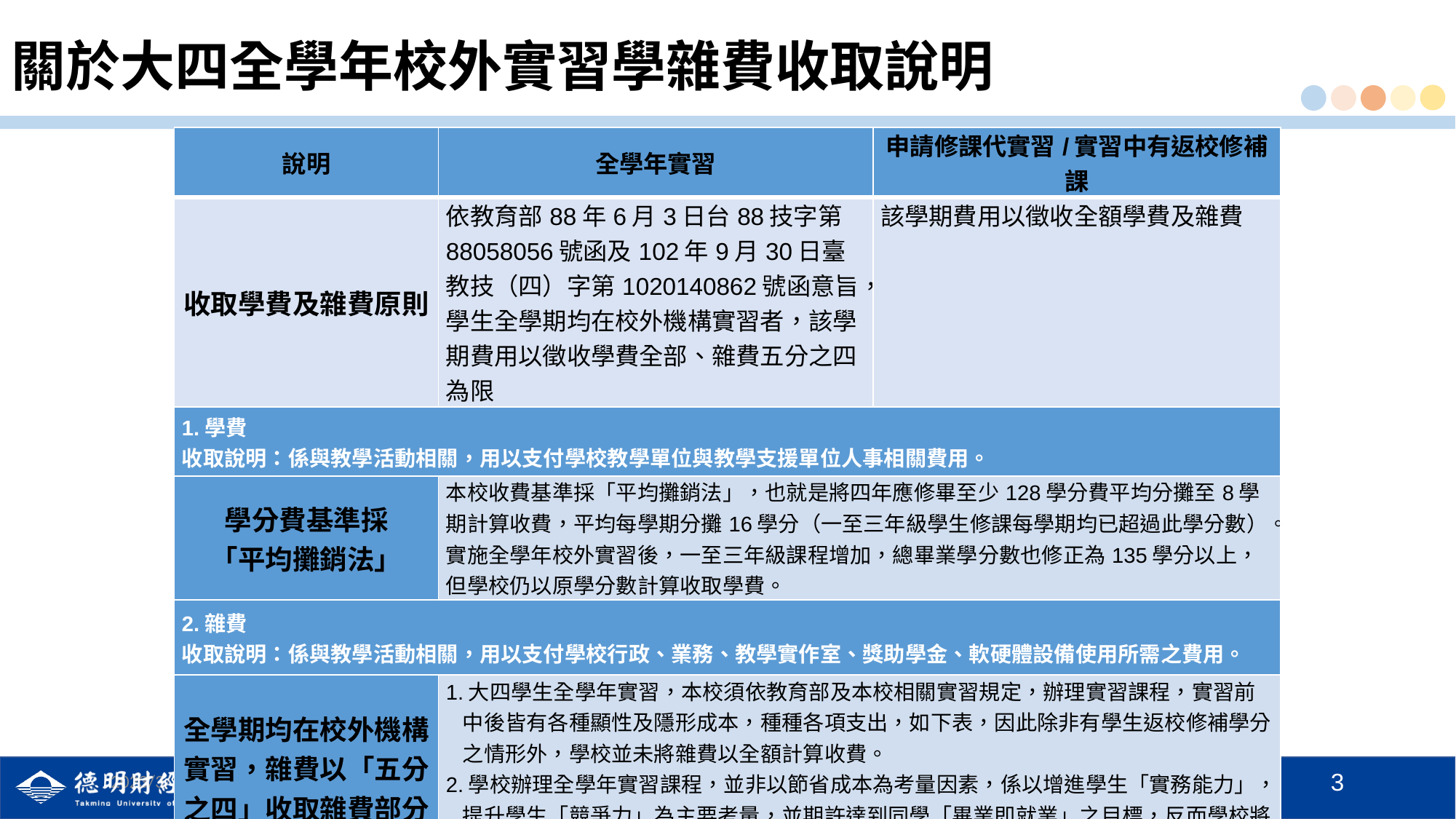

# 關於大四全學年校外實習學雜費收取說明
| 說明 | 全學年實習 | 申請修課代實習/實習中有返校修補課 |
| --- | --- | --- |
| 收取學費及雜費原則 | 依教育部88年6月3日台88技字第88058056號函及102年9月30日臺教技（四）字第1020140862號函意旨，學生全學期均在校外機構實習者，該學期費用以徵收學費全部、雜費五分之四為限 | 該學期費用以徵收全額學費及雜費 |
| 1.學費 收取說明：係與教學活動相關，用以支付學校教學單位與教學支援單位人事相關費用。 |  |  |
| 學分費基準採 「平均攤銷法」 | 本校收費基準採「平均攤銷法」，也就是將四年應修畢至少128學分費平均分攤至8學期計算收費，平均每學期分攤16學分（一至三年級學生修課每學期均已超過此學分數）。實施全學年校外實習後，一至三年級課程增加，總畢業學分數也修正為135學分以上，但學校仍以原學分數計算收取學費。 |  |
| 2.雜費 收取說明：係與教學活動相關，用以支付學校行政、業務、教學實作室、獎助學金、軟硬體設備使用所需之費用。 |  |  |
| 全學期均在校外機構實習，雜費以「五分之四」收取雜費部分 | 1.大四學生全學年實習，本校須依教育部及本校相關實習規定，辦理實習課程，實習前中後皆有各種顯性及隱形成本，種種各項支出，如下表，因此除非有學生返校修補學分之情形外，學校並未將雜費以全額計算收費。 2.學校辦理全學年實習課程，並非以節省成本為考量因素，係以增進學生「實務能力」，提升學生「競爭力」為主要考量，並期許達到同學「畢業即就業」之目標，反而學校將增加成本支出。 |  |
3